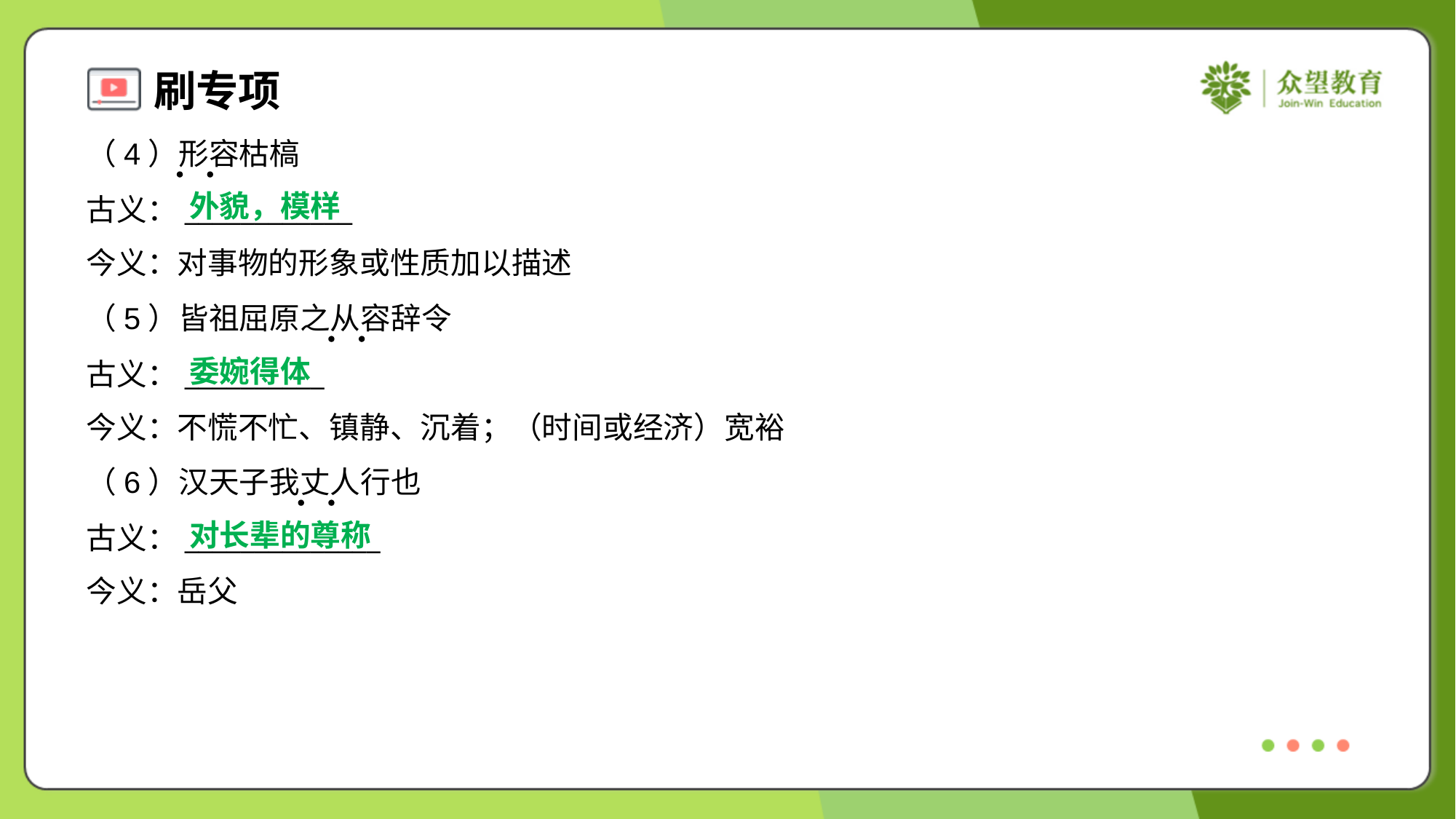

（4）形容枯槁
古义：____________
今义：对事物的形象或性质加以描述
外貌，模样

（5）皆祖屈原之从容辞令
古义：__________
今义：不慌不忙、镇静、沉着；（时间或经济）宽裕
委婉得体

（6）汉天子我丈人行也
古义：______________
今义：岳父
对长辈的尊称